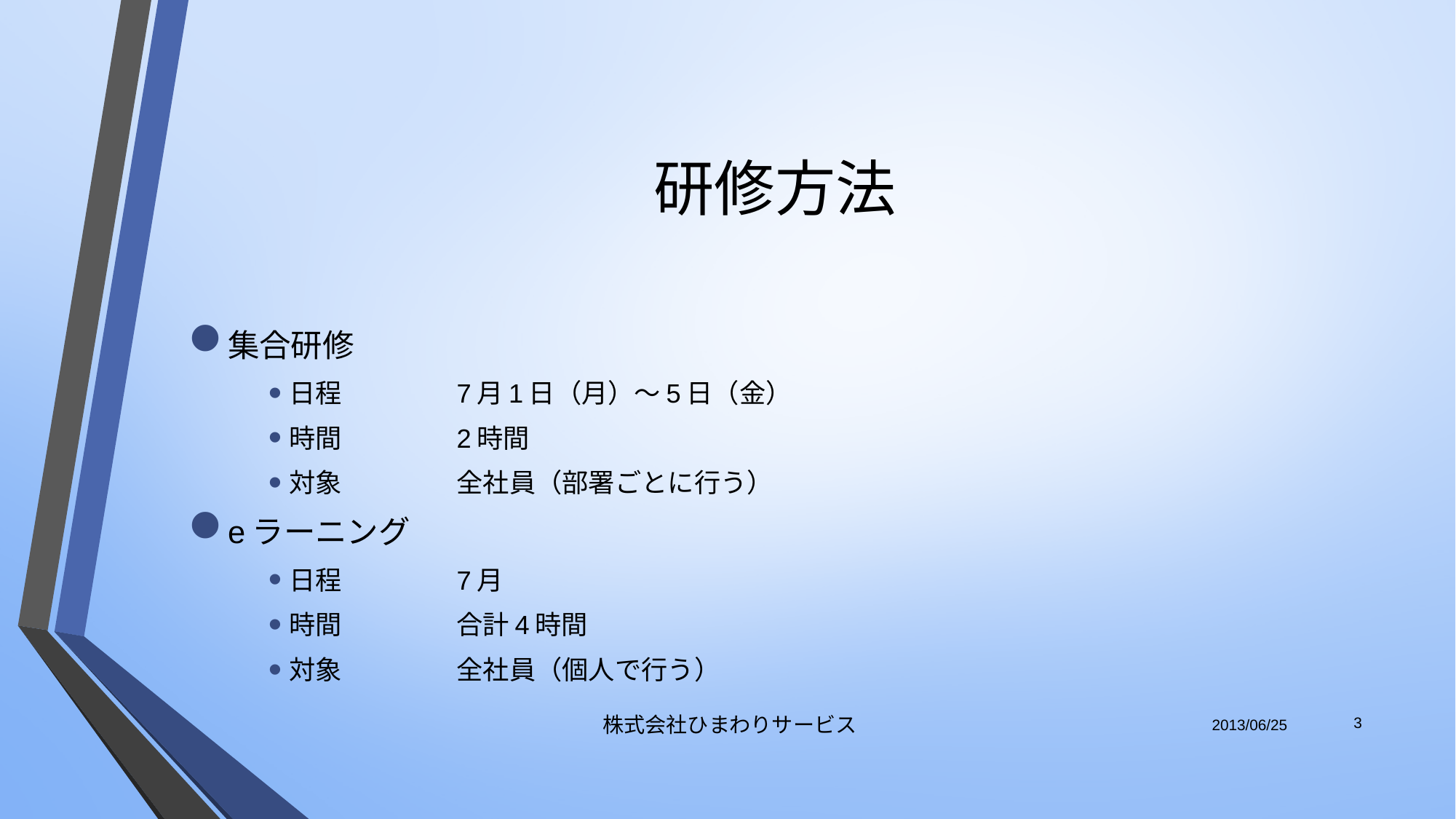

# 研修方法
集合研修
日程	7月1日（月）～5日（金）
時間	2時間
対象	全社員（部署ごとに行う）
eラーニング
日程	7月
時間	合計4時間
対象	全社員（個人で行う）
3
株式会社ひまわりサービス
2013/06/25